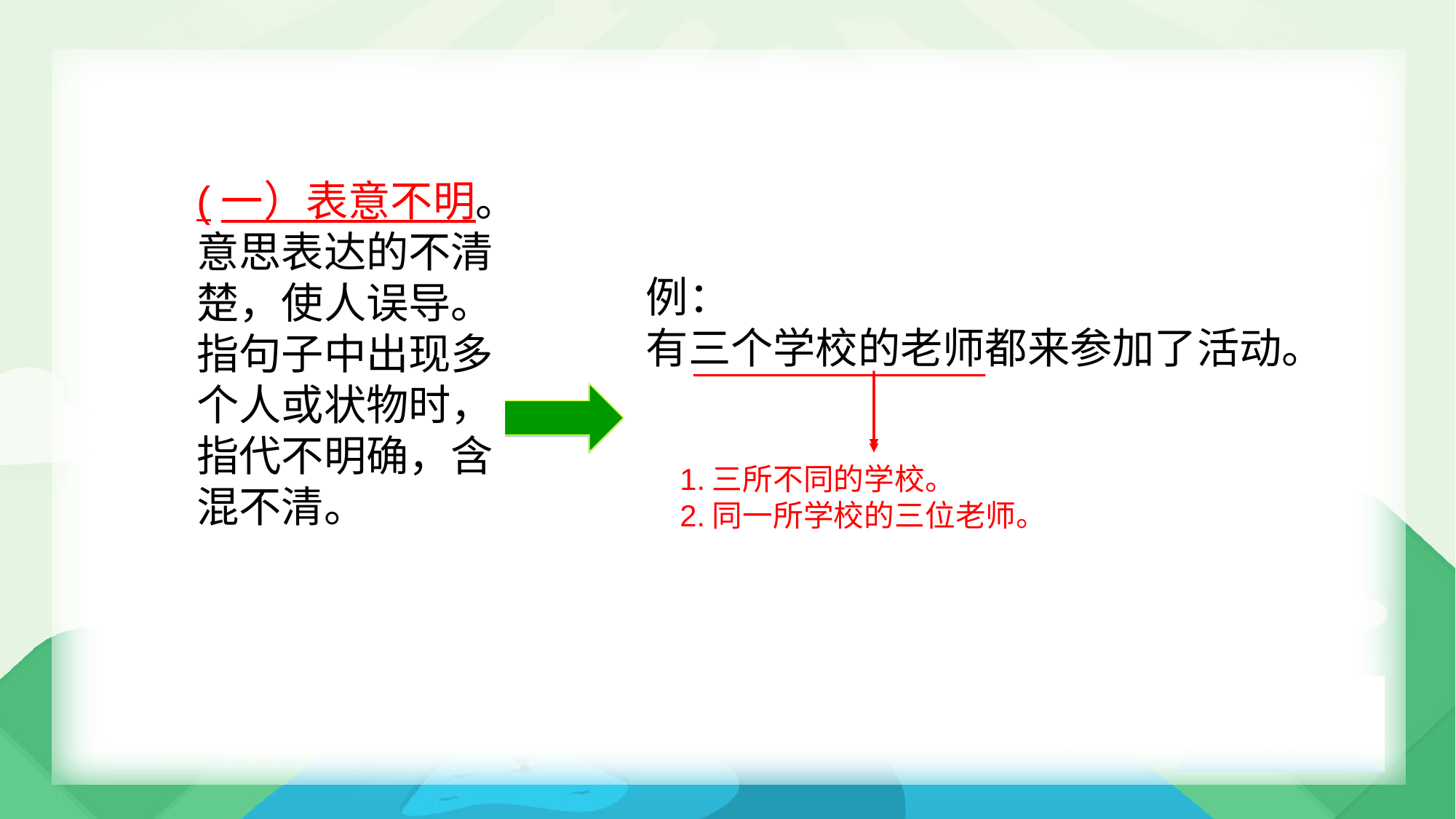

(一）表意不明。
意思表达的不清楚，使人误导。指句子中出现多个人或状物时，指代不明确，含混不清。
例：
有三个学校的老师都来参加了活动。

1.三所不同的学校。
2.同一所学校的三位老师。